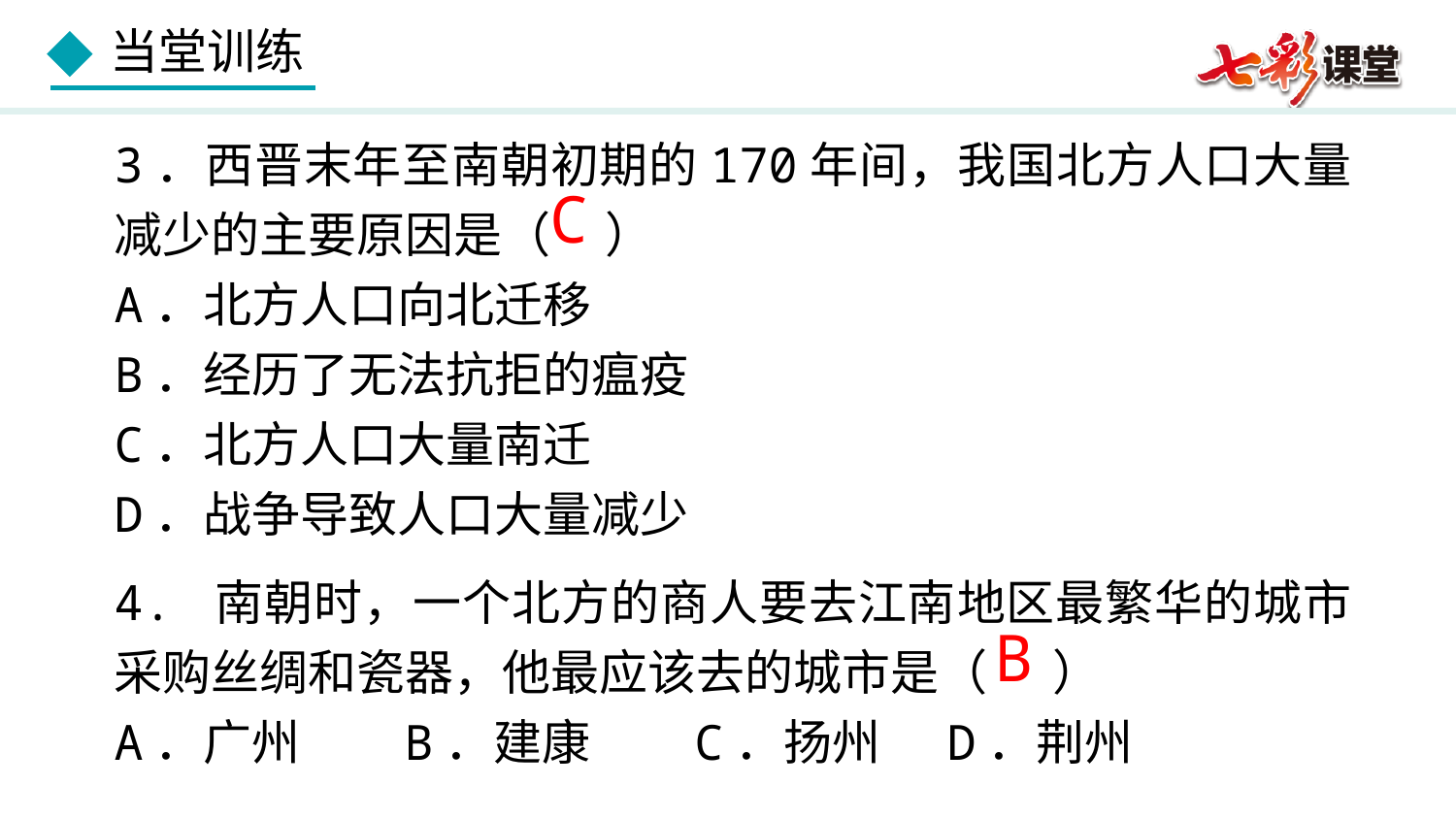

3．西晋末年至南朝初期的170年间，我国北方人口大量减少的主要原因是（     ）
A．北方人口向北迁移
B．经历了无法抗拒的瘟疫
C．北方人口大量南迁
D．战争导致人口大量减少
C
4. 南朝时，一个北方的商人要去江南地区最繁华的城市采购丝绸和瓷器，他最应该去的城市是（      ）
A．广州　    B．建康　    C．扬州     D．荆州
B